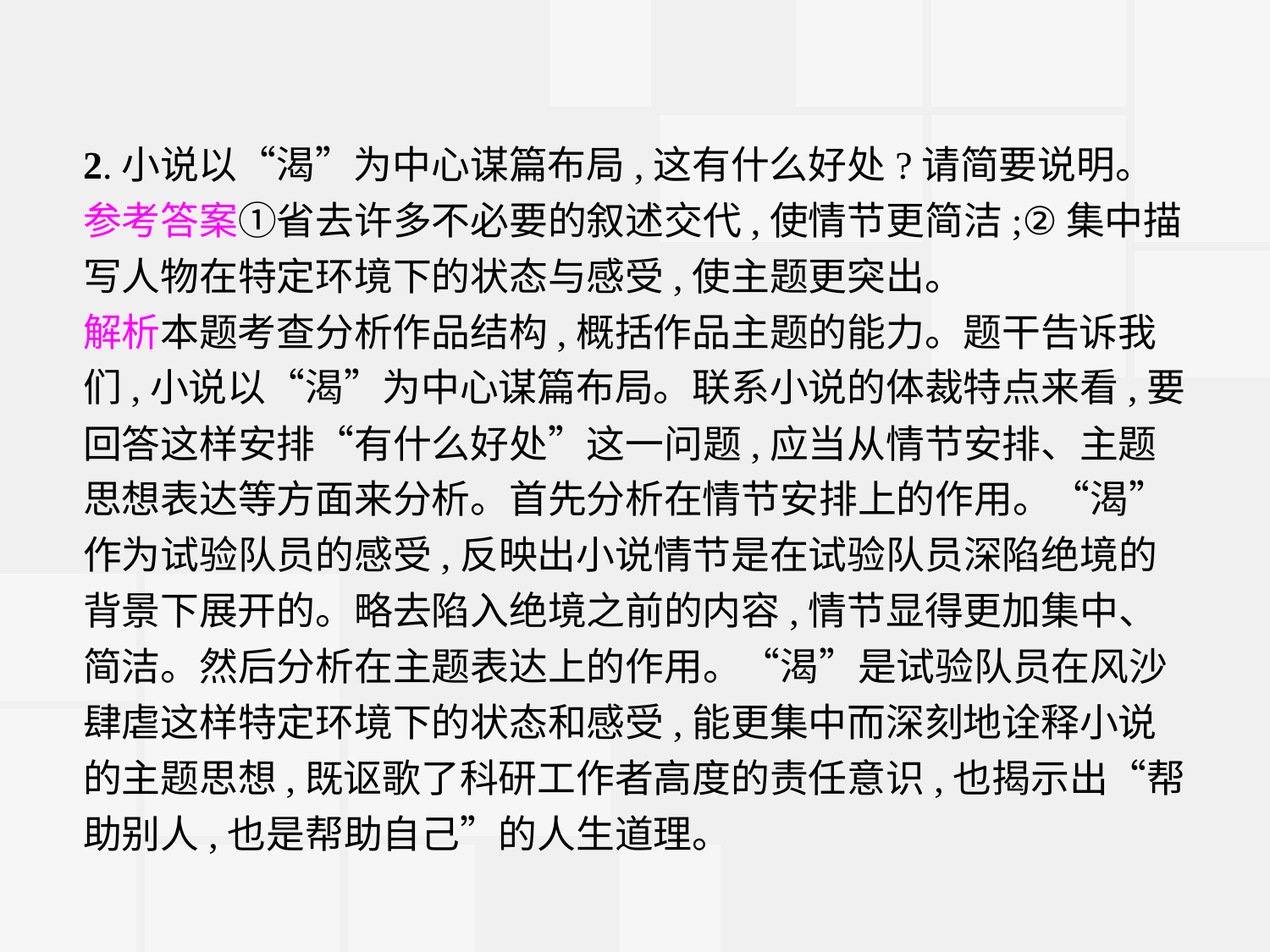

2.小说以“渴”为中心谋篇布局,这有什么好处?请简要说明。
参考答案①省去许多不必要的叙述交代,使情节更简洁;②集中描写人物在特定环境下的状态与感受,使主题更突出。
解析本题考查分析作品结构,概括作品主题的能力。题干告诉我们,小说以“渴”为中心谋篇布局。联系小说的体裁特点来看,要回答这样安排“有什么好处”这一问题,应当从情节安排、主题思想表达等方面来分析。首先分析在情节安排上的作用。“渴”作为试验队员的感受,反映出小说情节是在试验队员深陷绝境的背景下展开的。略去陷入绝境之前的内容,情节显得更加集中、简洁。然后分析在主题表达上的作用。“渴”是试验队员在风沙肆虐这样特定环境下的状态和感受,能更集中而深刻地诠释小说的主题思想,既讴歌了科研工作者高度的责任意识,也揭示出“帮助别人,也是帮助自己”的人生道理。